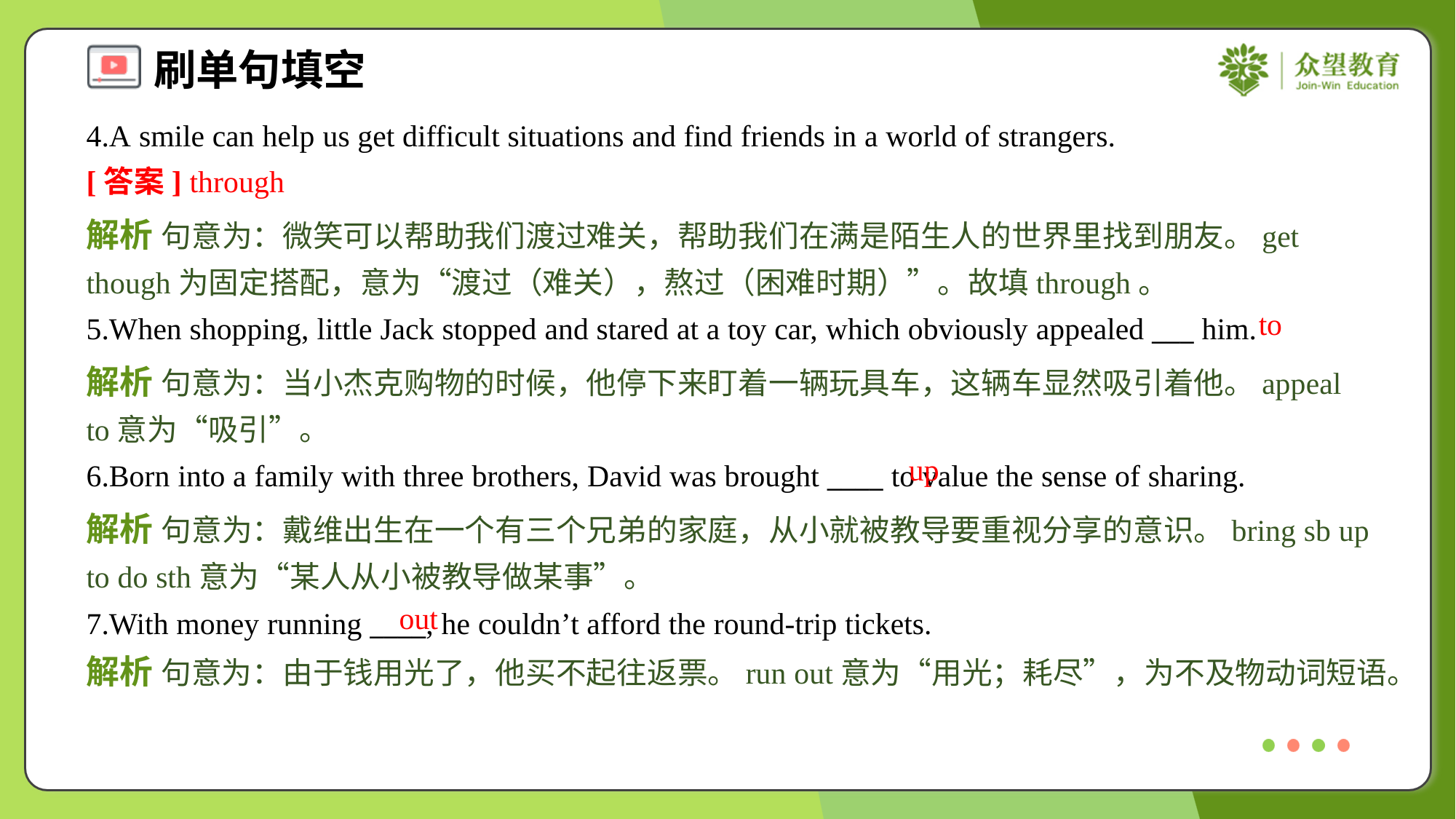

4.A smile can help us get difficult situations and find friends in a world of strangers.
[答案] through
解析 句意为：微笑可以帮助我们渡过难关，帮助我们在满是陌生人的世界里找到朋友。get though为固定搭配，意为“渡过（难关），熬过（困难时期）”。故填through。
to
5.When shopping, little Jack stopped and stared at a toy car, which obviously appealed ___ him.
解析 句意为：当小杰克购物的时候，他停下来盯着一辆玩具车，这辆车显然吸引着他。appeal to意为“吸引”。
up
6.Born into a family with three brothers, David was brought ____ to value the sense of sharing.
解析 句意为：戴维出生在一个有三个兄弟的家庭，从小就被教导要重视分享的意识。bring sb up to do sth意为“某人从小被教导做某事”。
out
7.With money running ____, he couldn’t afford the round-trip tickets.
解析 句意为：由于钱用光了，他买不起往返票。run out意为“用光；耗尽”，为不及物动词短语。